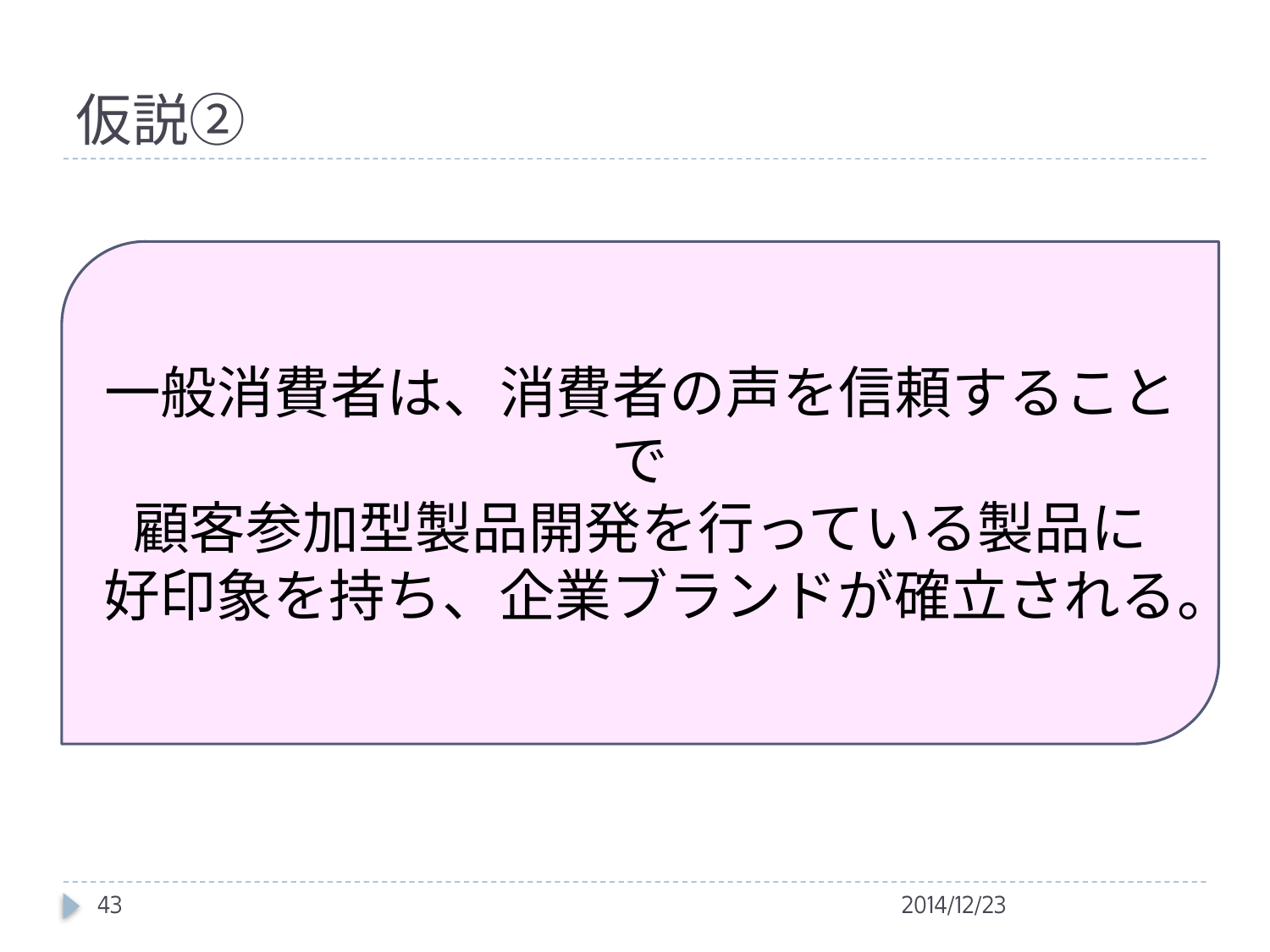

# 仮説②

一般消費者は、消費者の声を信頼することで
顧客参加型製品開発を行っている製品に
好印象を持ち、企業ブランドが確立される。
43
2014/12/23